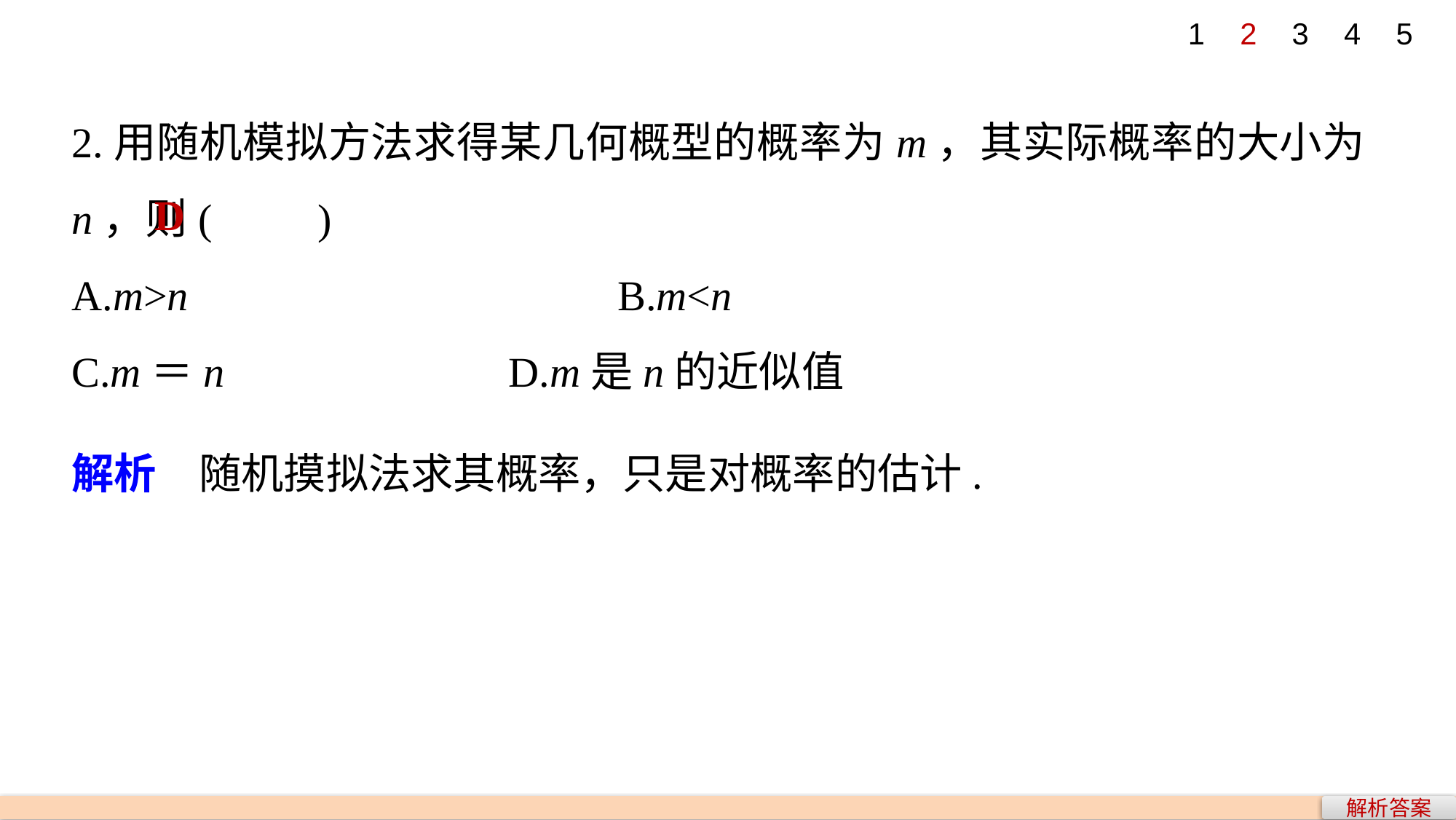

1
2
3
4
5
2.用随机模拟方法求得某几何概型的概率为m，其实际概率的大小为n，则(　　)
A.m>n  				B.m<n
C.m＝n  			D.m是n的近似值
D
解析　随机摸拟法求其概率，只是对概率的估计.
解析答案